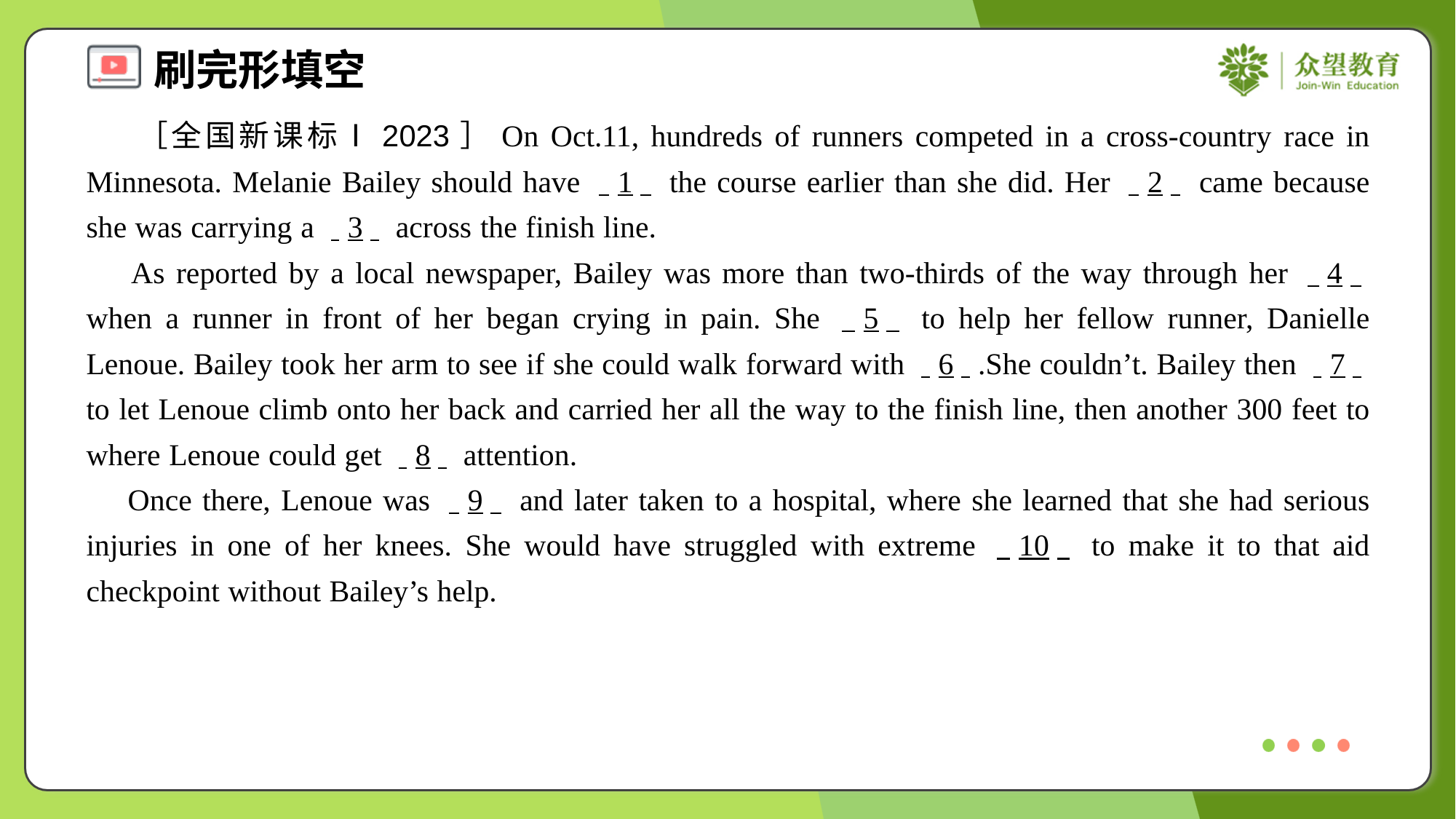

［全国新课标Ⅰ2023］On Oct.11, hundreds of runners competed in a cross-country race in Minnesota. Melanie Bailey should have . .1. . the course earlier than she did. Her . .2. . came because she was carrying a . .3. . across the finish line.
    As reported by a local newspaper, Bailey was more than two-thirds of the way through her . .4. . when a runner in front of her began crying in pain. She . .5. . to help her fellow runner, Danielle Lenoue. Bailey took her arm to see if she could walk forward with . .6. ..She couldn’t. Bailey then . .7. . to let Lenoue climb onto her back and carried her all the way to the finish line, then another 300 feet to where Lenoue could get . .8. . attention.
    Once there, Lenoue was . .9. . and later taken to a hospital, where she learned that she had serious injuries in one of her knees. She would have struggled with extreme . .10. . to make it to that aid checkpoint without Bailey’s help.